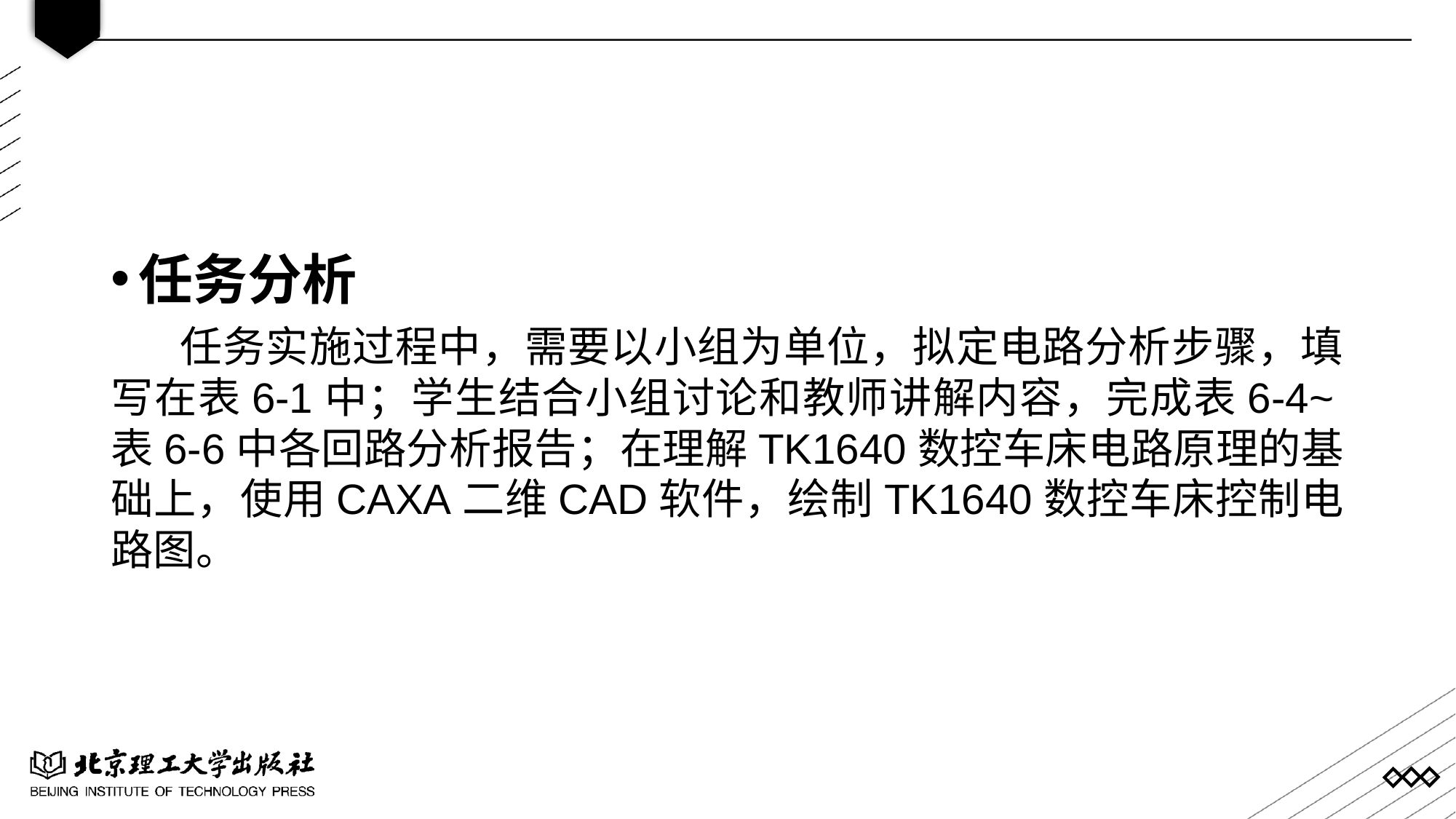

任务分析
任务实施过程中，需要以小组为单位，拟定电路分析步骤，填写在表6-1中；学生结合小组讨论和教师讲解内容，完成表6-4~表6-6中各回路分析报告；在理解TK1640数控车床电路原理的基础上，使用CAXA二维CAD软件，绘制TK1640数控车床控制电路图。